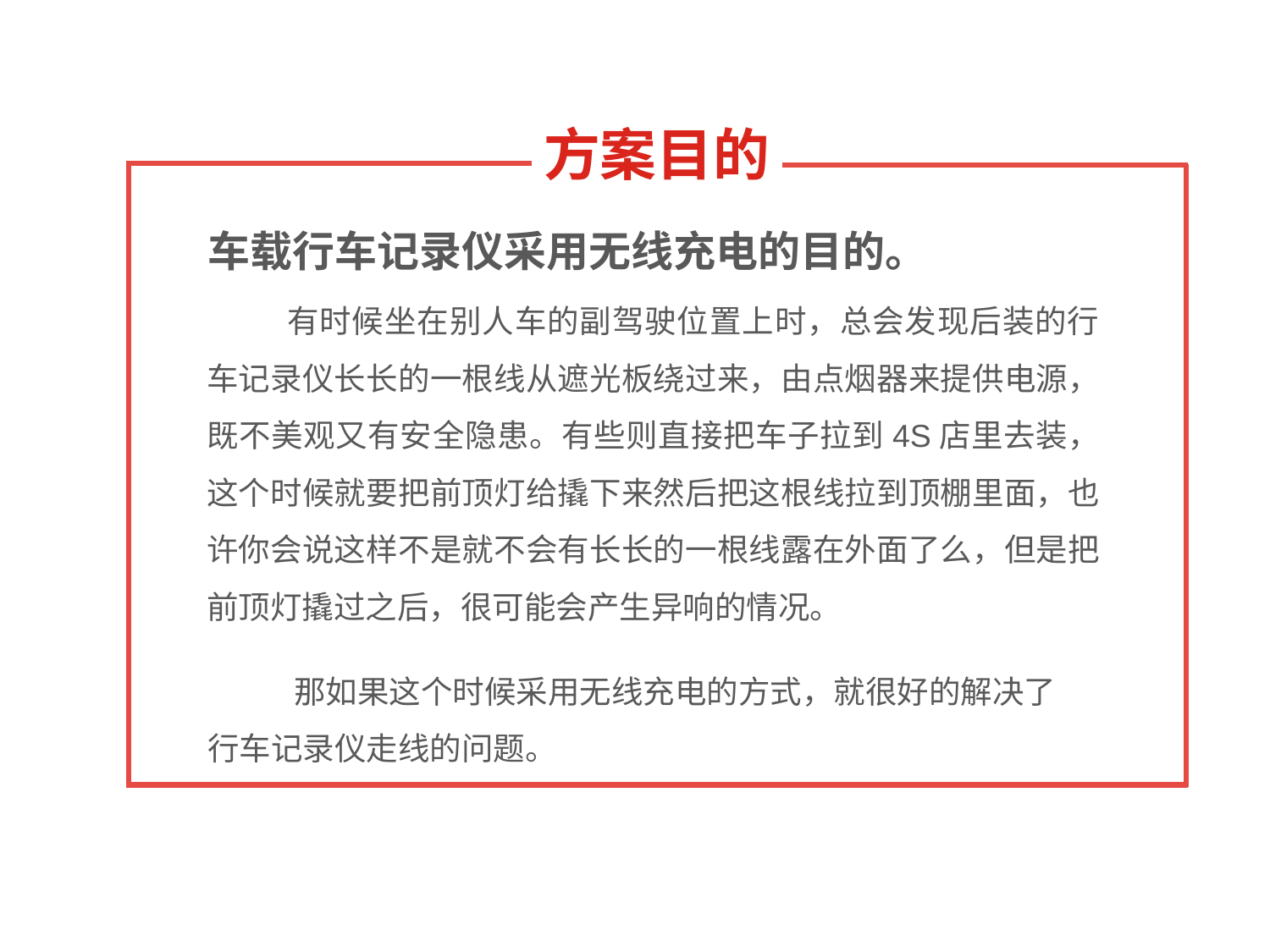

方案目的
车载行车记录仪采用无线充电的目的。
         有时候坐在别人车的副驾驶位置上时，总会发现后装的行车记录仪长长的一根线从遮光板绕过来，由点烟器来提供电源，既不美观又有安全隐患。有些则直接把车子拉到4S店里去装，这个时候就要把前顶灯给撬下来然后把这根线拉到顶棚里面，也许你会说这样不是就不会有长长的一根线露在外面了么，但是把前顶灯撬过之后，很可能会产生异响的情况。
           那如果这个时候采用无线充电的方式，就很好的解决了行车记录仪走线的问题。